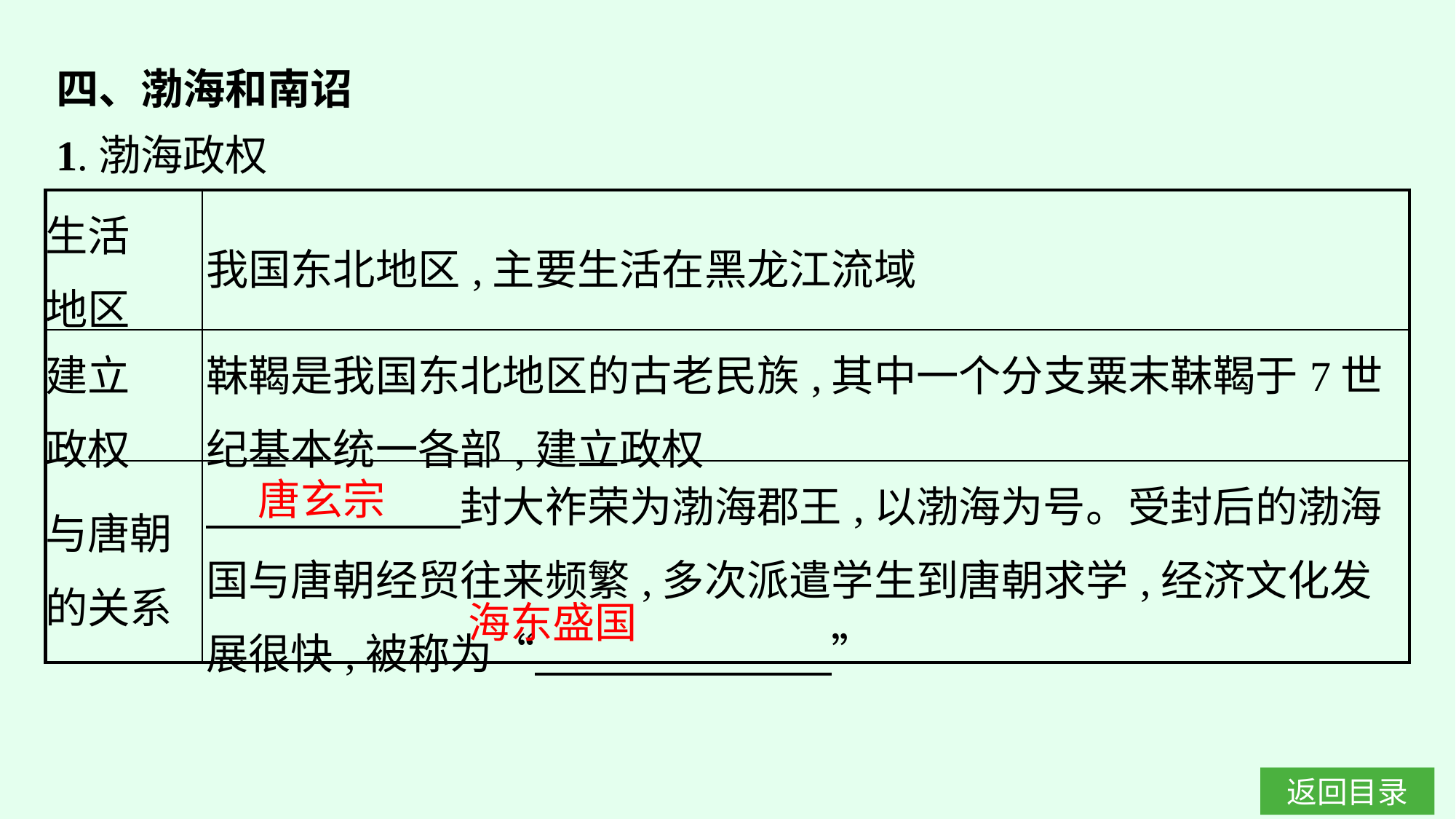

四、渤海和南诏
1.渤海政权
| 生活 地区 | 我国东北地区,主要生活在黑龙江流域 |
| --- | --- |
| 建立 政权 | 靺鞨是我国东北地区的古老民族,其中一个分支粟末靺鞨于7世纪基本统一各部,建立政权 |
| 与唐朝 的关系 | 封大祚荣为渤海郡王,以渤海为号。受封后的渤海国与唐朝经贸往来频繁,多次派遣学生到唐朝求学,经济文化发展很快,被称为“　　　　　　　” |
唐玄宗
海东盛国